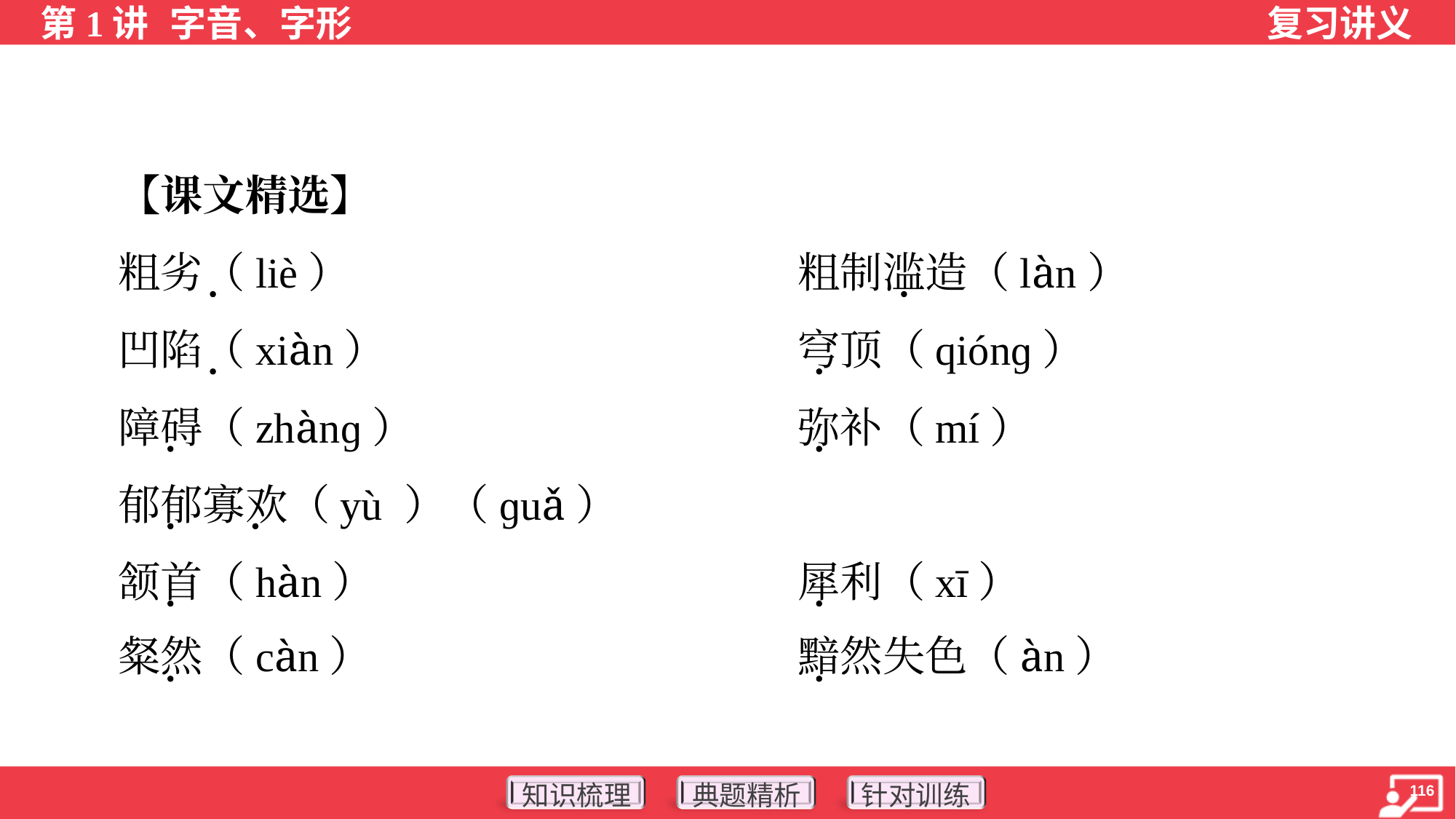

【课文精选】
    粗劣（liè）	粗制滥造（làn）
    凹陷（xiàn）	穹顶（qiónɡ）
    障碍（zhànɡ）	弥补（mí）
    郁郁寡欢（yù ）（ɡuǎ）
    颔首（hàn）	犀利（xī）
    粲然（càn）	黯然失色（àn）